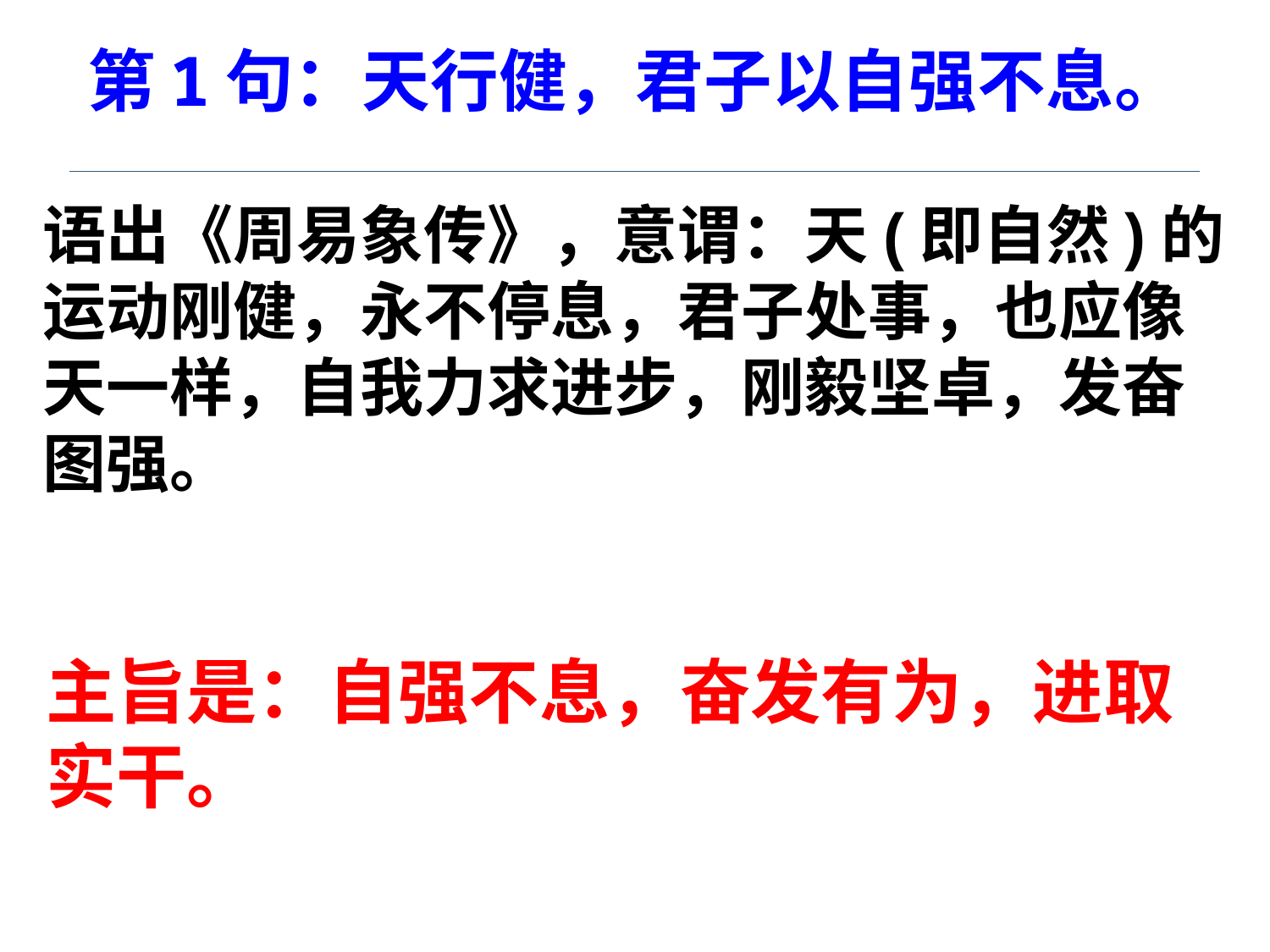

# 第1句：天行健，君子以自强不息。
语出《周易象传》，意谓：天(即自然)的运动刚健，永不停息，君子处事，也应像天一样，自我力求进步，刚毅坚卓，发奋图强。

主旨是：自强不息，奋发有为，进取实干。